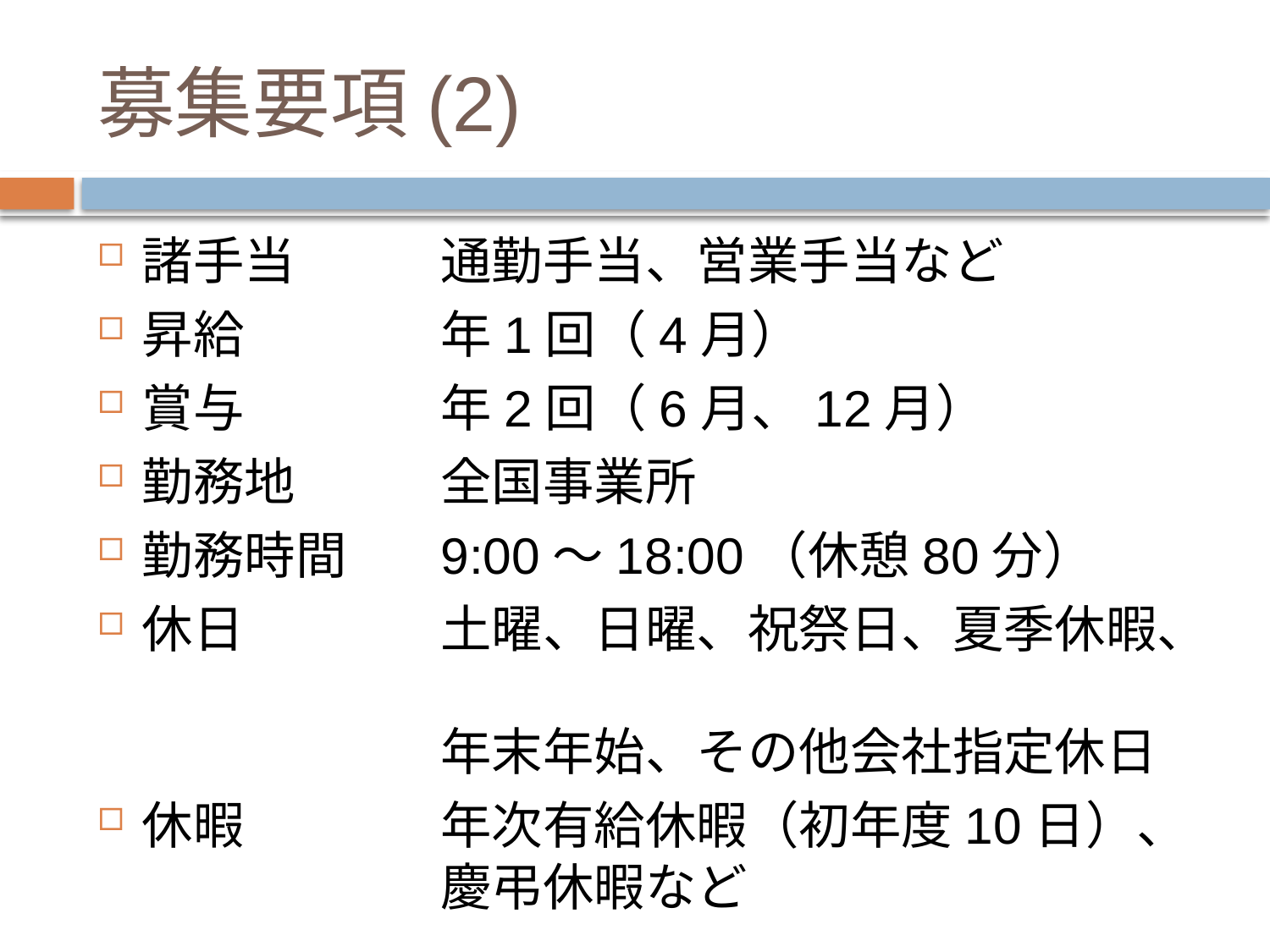

# 募集要項(2)
諸手当	通勤手当、営業手当など
昇給	年1回（4月）
賞与	年2回（6月、12月）
勤務地	全国事業所
勤務時間	9:00～18:00（休憩80分）
休日	土曜、日曜、祝祭日、夏季休暇、
	年末年始、その他会社指定休日
休暇	年次有給休暇（初年度10日）、
	慶弔休暇など